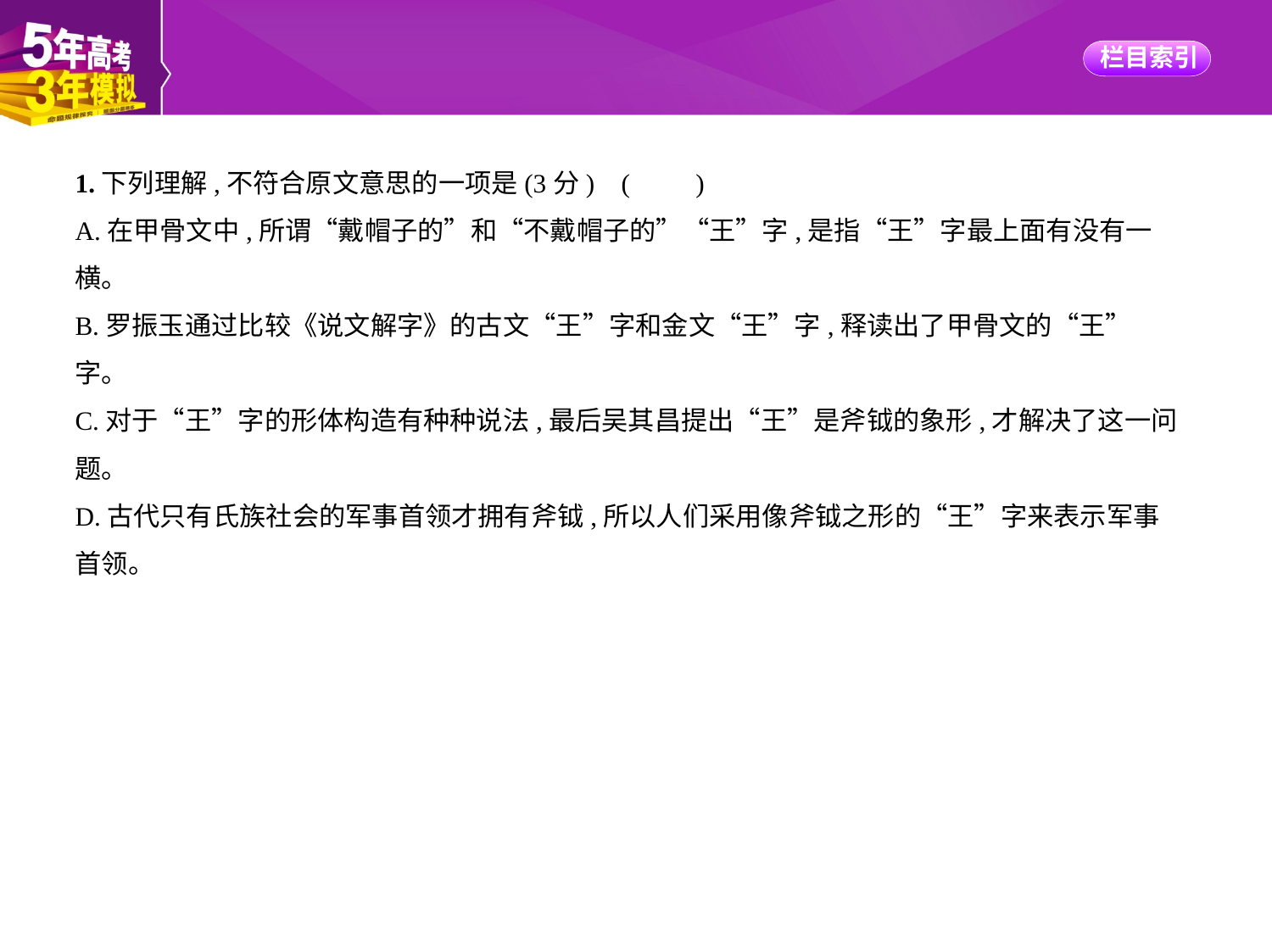

1.下列理解,不符合原文意思的一项是(3分) (　　)
A.在甲骨文中,所谓“戴帽子的”和“不戴帽子的”“王”字,是指“王”字最上面有没有一
横。
B.罗振玉通过比较《说文解字》的古文“王”字和金文“王”字,释读出了甲骨文的“王”
字。
C.对于“王”字的形体构造有种种说法,最后吴其昌提出“王”是斧钺的象形,才解决了这一问
题。
D.古代只有氏族社会的军事首领才拥有斧钺,所以人们采用像斧钺之形的“王”字来表示军事
首领。